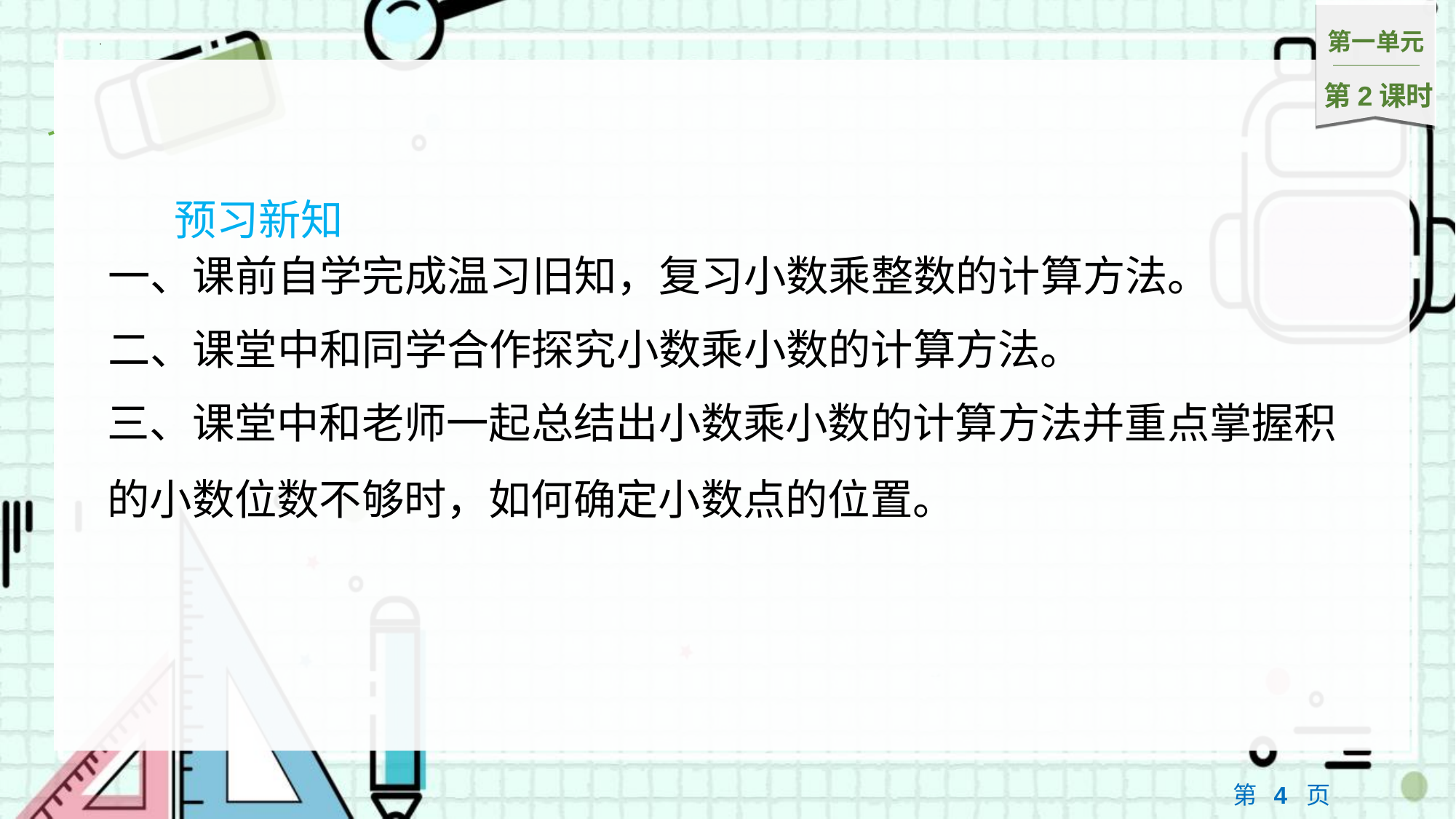

预习新知
一、课前自学完成温习旧知，复习小数乘整数的计算方法。
二、课堂中和同学合作探究小数乘小数的计算方法。
三、课堂中和老师一起总结出小数乘小数的计算方法并重点掌握积的小数位数不够时，如何确定小数点的位置。